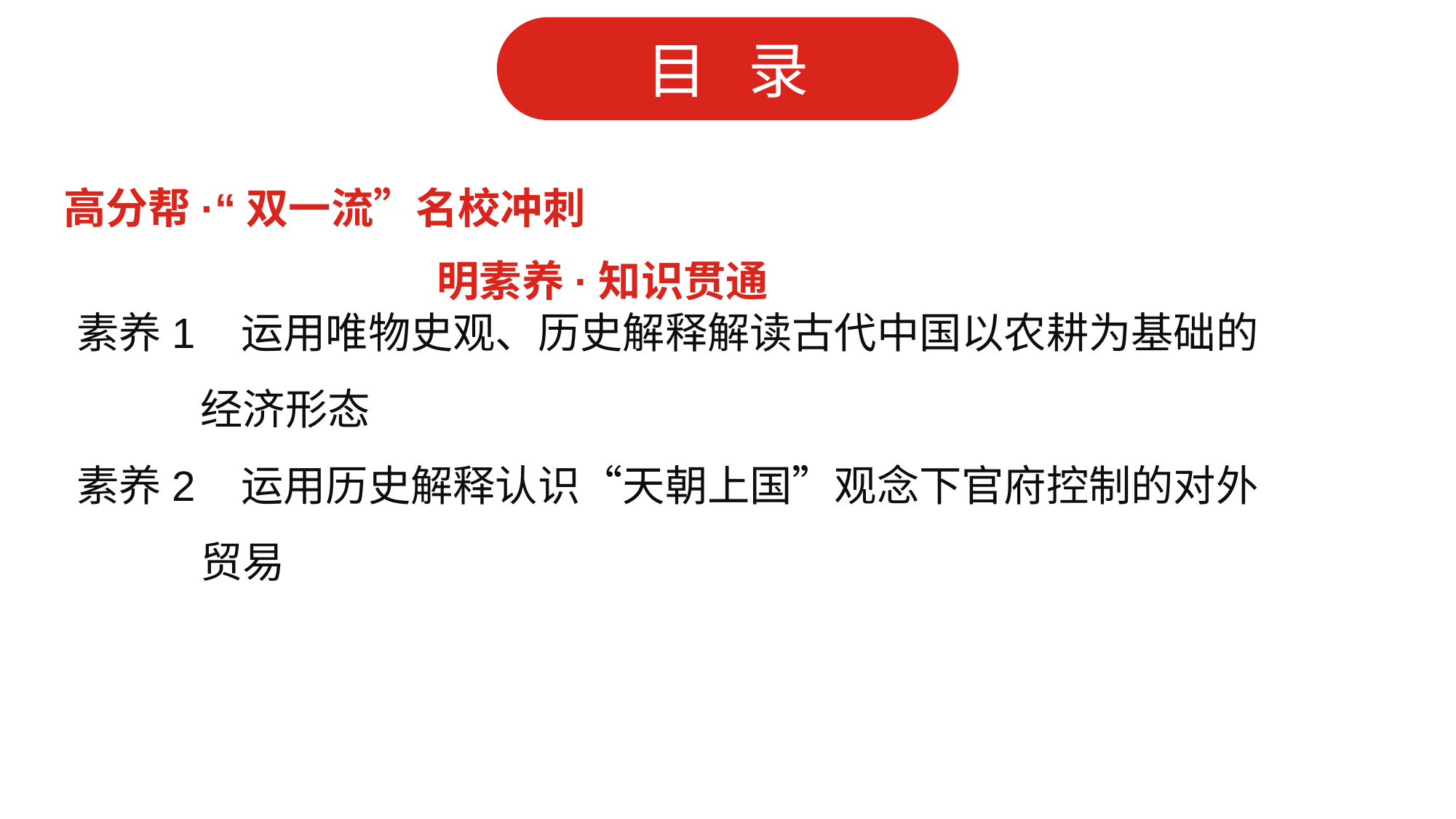

高分帮·“双一流”名校冲刺
明素养·知识贯通

素养1   运用唯物史观、历史解释解读古代中国以农耕为基础的
            经济形态
素养2   运用历史解释认识“天朝上国”观念下官府控制的对外
            贸易